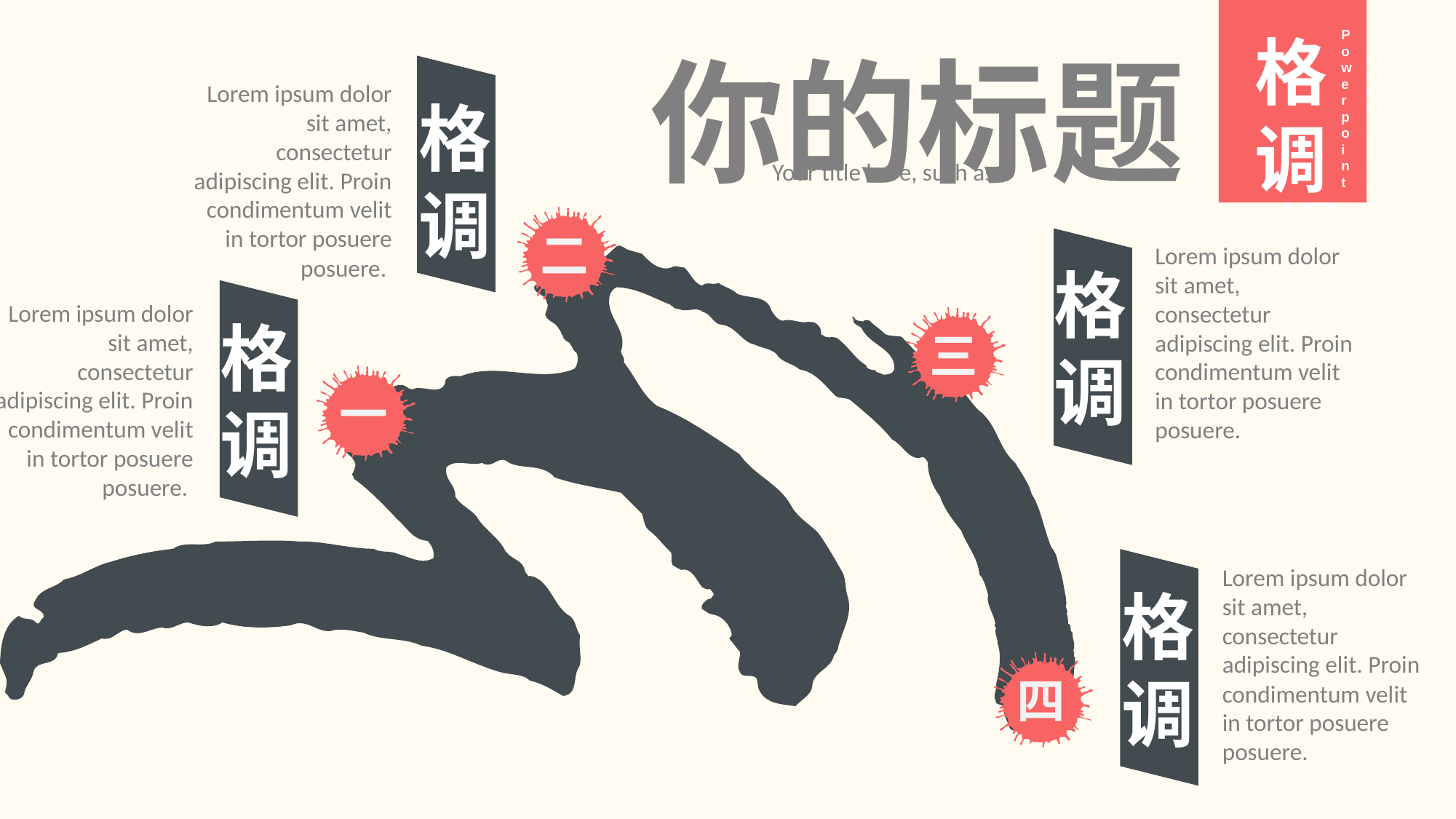

你的标题

逼格
格调
Powerpoint
Powerpoint
逼格
格调
Powerpoint
逼格
Powerpoint
Lorem ipsum dolor sit amet, consectetur adipiscing elit. Proin condimentum velit in tortor posuere posuere.
格
调

Your title here, such as

二
Lorem ipsum dolor sit amet, consectetur adipiscing elit. Proin condimentum velit in tortor posuere posuere.

格调
Lorem ipsum dolor sit amet, consectetur adipiscing elit. Proin condimentum velit in tortor posuere posuere.
格调

三

一
Lorem ipsum dolor sit amet, consectetur adipiscing elit. Proin condimentum velit in tortor posuere posuere.
格调

四